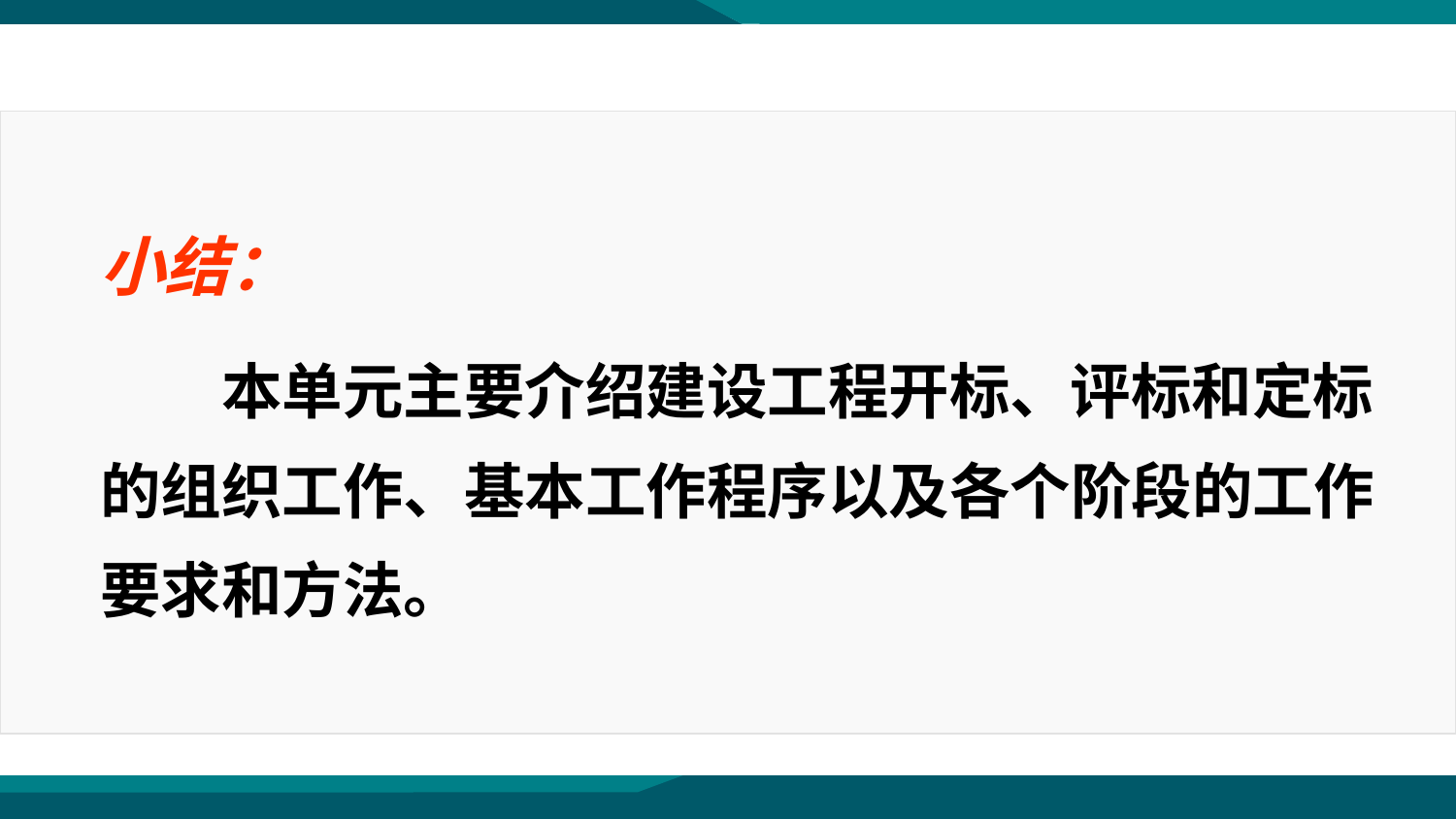

小结：
　　本单元主要介绍建设工程开标、评标和定标
的组织工作、基本工作程序以及各个阶段的工作
要求和方法。